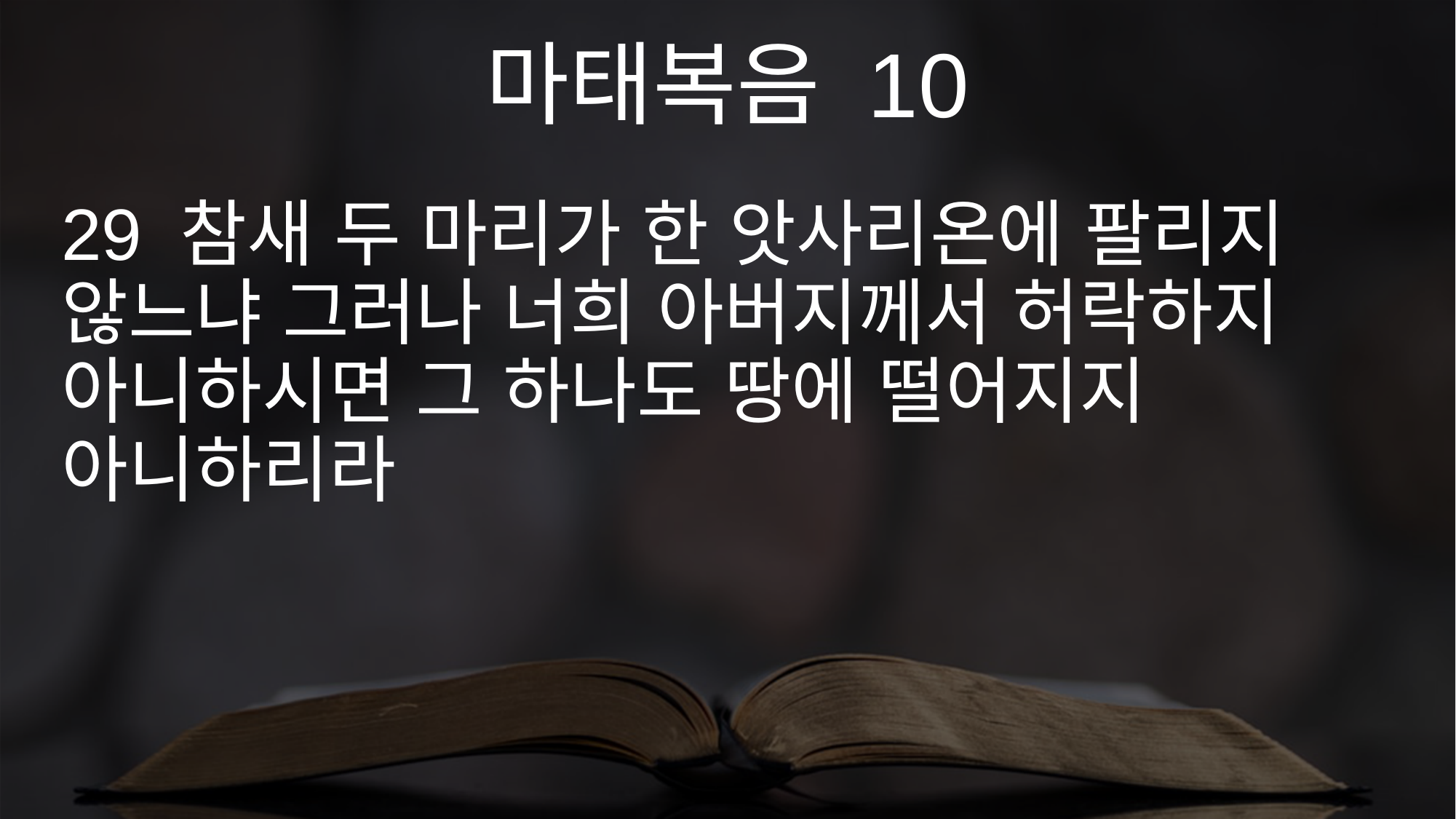

마태복음 10
29 참새 두 마리가 한 앗사리온에 팔리지 않느냐 그러나 너희 아버지께서 허락하지 아니하시면 그 하나도 땅에 떨어지지 아니하리라